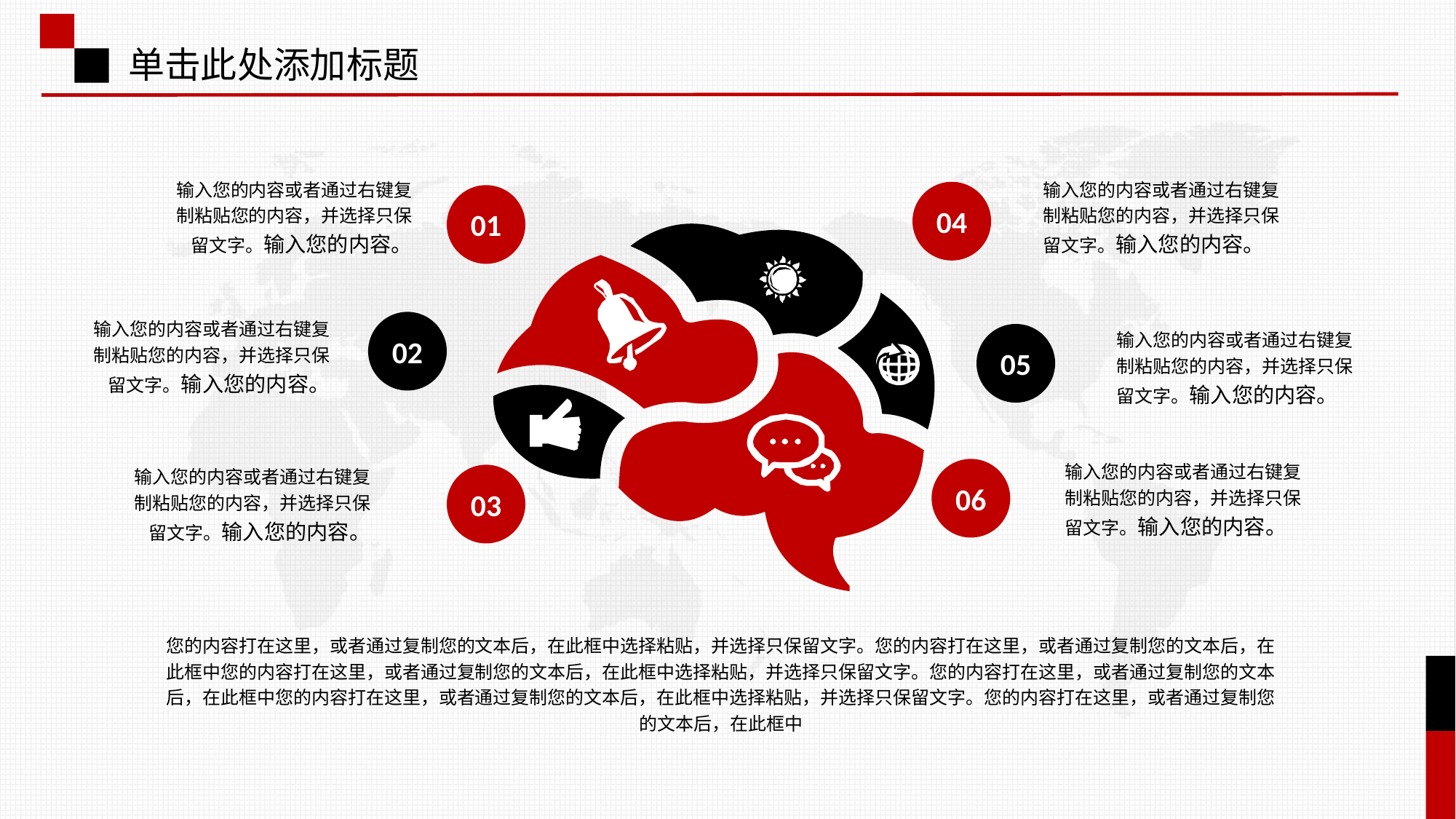

单击此处添加标题

输入您的内容或者通过右键复制粘贴您的内容，并选择只保留文字。输入您的内容。
输入您的内容或者通过右键复制粘贴您的内容，并选择只保留文字。输入您的内容。
04
01

输入您的内容或者通过右键复制粘贴您的内容，并选择只保留文字。输入您的内容。
02
输入您的内容或者通过右键复制粘贴您的内容，并选择只保留文字。输入您的内容。
05

输入您的内容或者通过右键复制粘贴您的内容，并选择只保留文字。输入您的内容。
输入您的内容或者通过右键复制粘贴您的内容，并选择只保留文字。输入您的内容。
06
03
您的内容打在这里，或者通过复制您的文本后，在此框中选择粘贴，并选择只保留文字。您的内容打在这里，或者通过复制您的文本后，在此框中您的内容打在这里，或者通过复制您的文本后，在此框中选择粘贴，并选择只保留文字。您的内容打在这里，或者通过复制您的文本后，在此框中您的内容打在这里，或者通过复制您的文本后，在此框中选择粘贴，并选择只保留文字。您的内容打在这里，或者通过复制您的文本后，在此框中